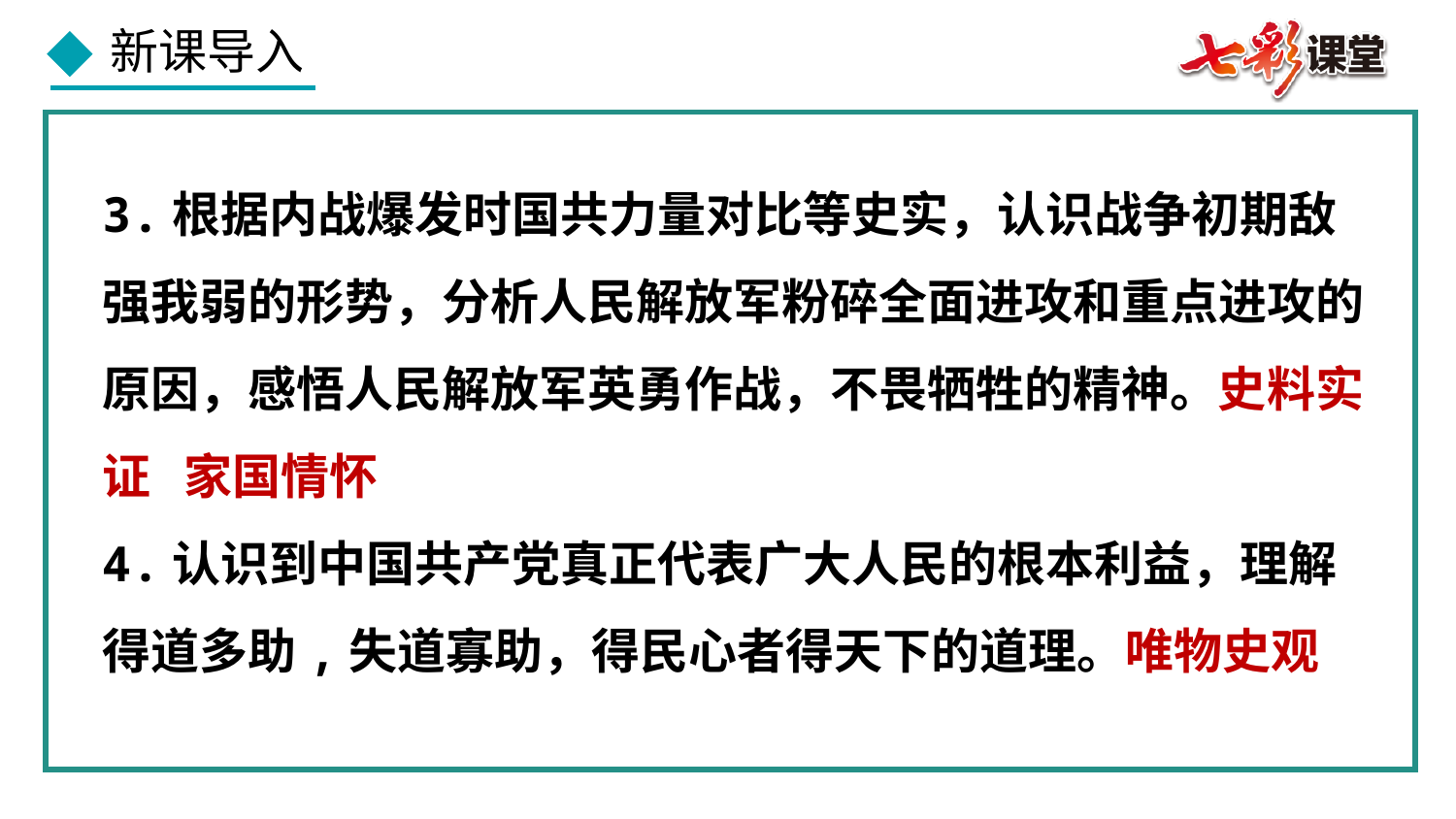

3.根据内战爆发时国共力量对比等史实，认识战争初期敌强我弱的形势，分析人民解放军粉碎全面进攻和重点进攻的原因，感悟人民解放军英勇作战，不畏牺牲的精神。史料实证   家国情怀
4.认识到中国共产党真正代表广大人民的根本利益，理解得道多助,失道寡助，得民心者得天下的道理。唯物史观